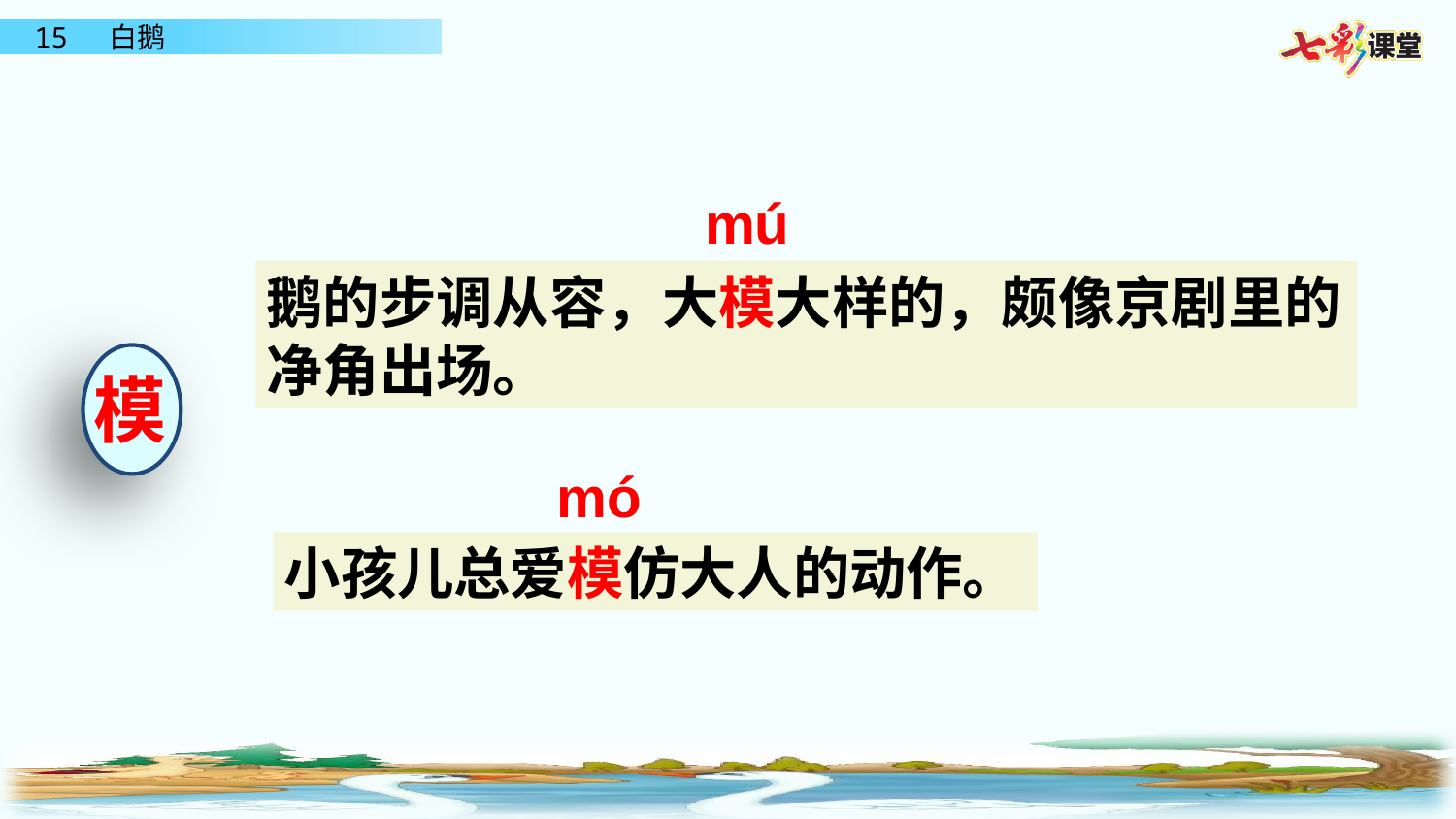

mú
鹅的步调从容，大模大样的，颇像京剧里的净角出场。

模
mó
小孩儿总爱模仿大人的动作。